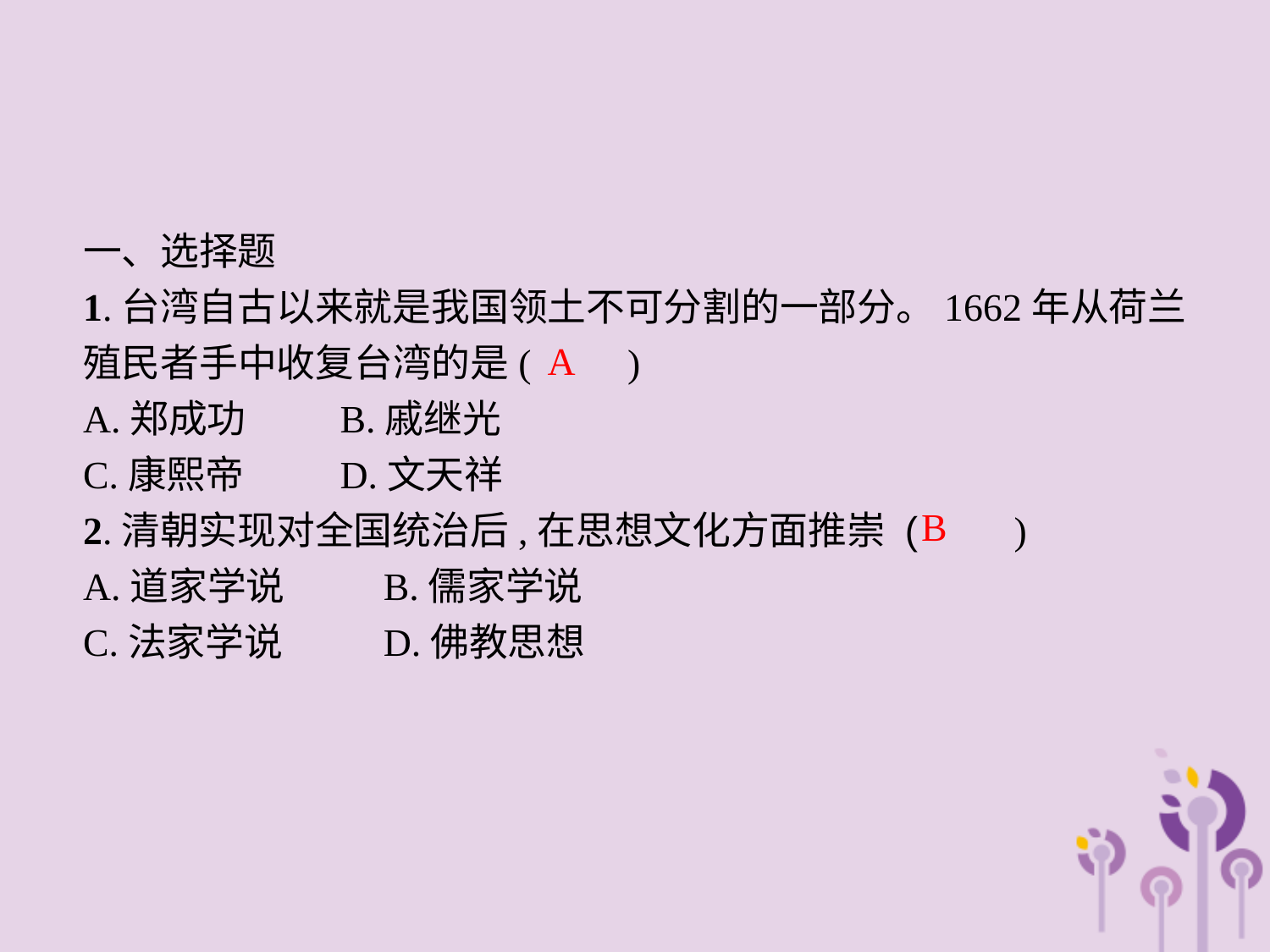

一、选择题
1.台湾自古以来就是我国领土不可分割的一部分。1662年从荷兰殖民者手中收复台湾的是(　　)
A.郑成功	B.戚继光
C.康熙帝	D.文天祥
2.清朝实现对全国统治后,在思想文化方面推崇 (　　)
A.道家学说	B.儒家学说
C.法家学说	D.佛教思想
A
B